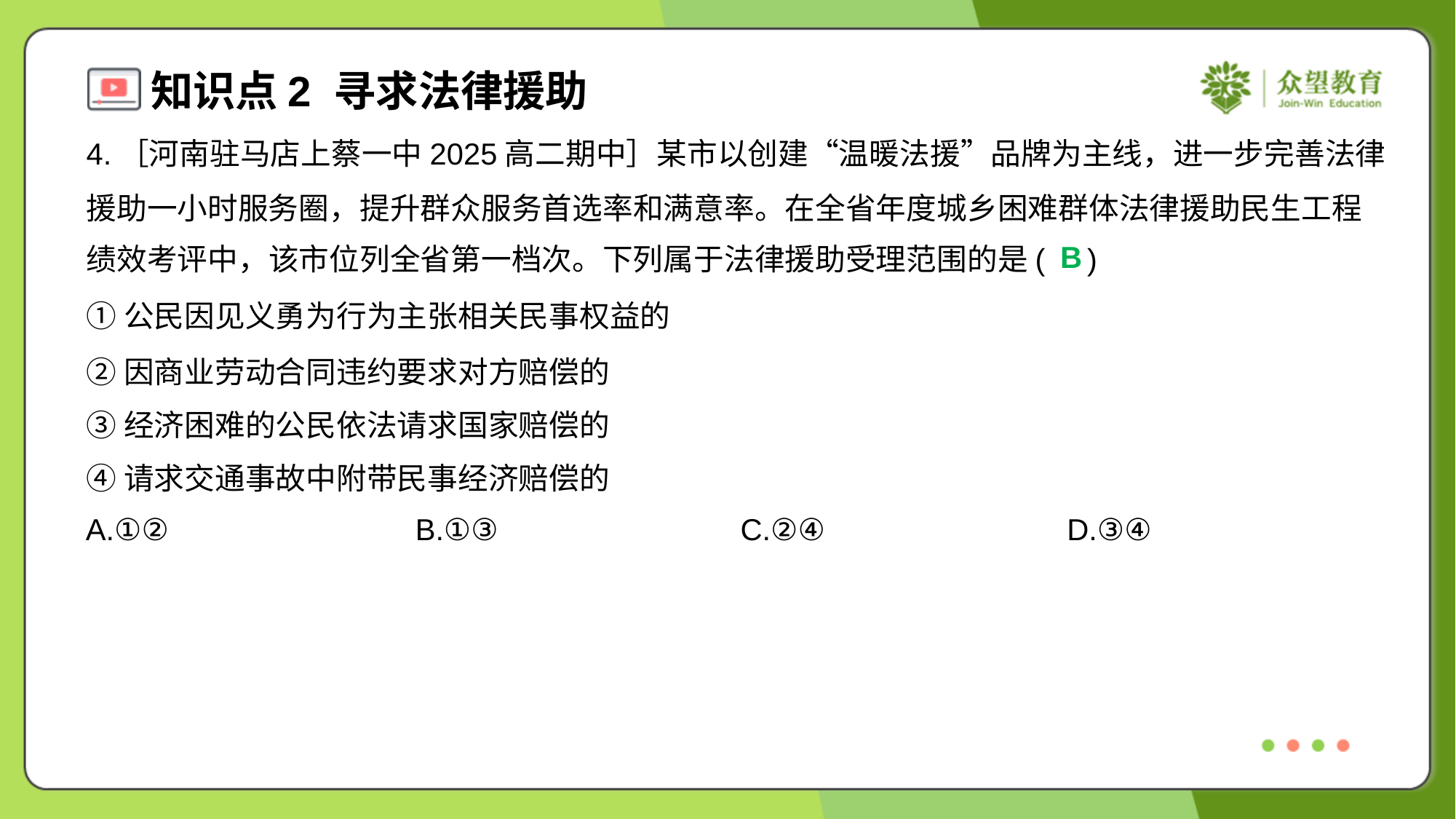

4.［河南驻马店上蔡一中2025高二期中］某市以创建“温暖法援”品牌为主线，进一步完善法律
援助一小时服务圈，提升群众服务首选率和满意率。在全省年度城乡困难群体法律援助民生工程
绩效考评中，该市位列全省第一档次。下列属于法律援助受理范围的是(     )
B
①公民因见义勇为行为主张相关民事权益的
②因商业劳动合同违约要求对方赔偿的
③经济困难的公民依法请求国家赔偿的
④请求交通事故中附带民事经济赔偿的
A.①②	B.①③	C.②④	D.③④